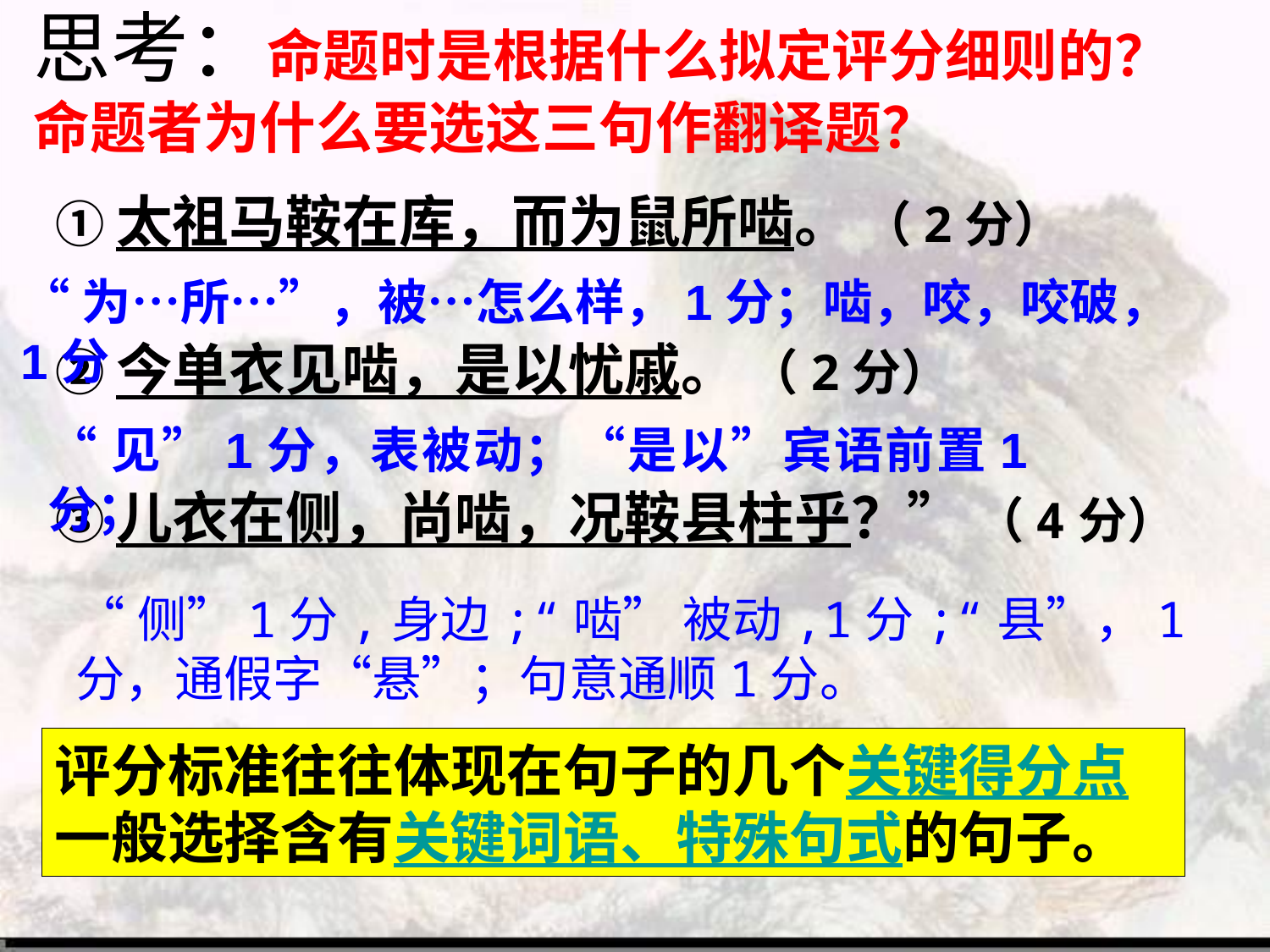

思考：命题时是根据什么拟定评分细则的？命题者为什么要选这三句作翻译题？
①太祖马鞍在库，而为鼠所啮。 （2分）

②今单衣见啮，是以忧戚。 （2分）

③儿衣在侧，尚啮，况鞍县柱乎？” （4分）

“为…所…”，被…怎么样，1分；啮，咬，咬破，1分
“见”1分，表被动；“是以”宾语前置1分；
“侧”1分,身边;“啮” 被动,1分;“县”，1分，通假字“悬”；句意通顺1分。

评分标准往往体现在句子的几个关键得分点
一般选择含有关键词语、特殊句式的句子。